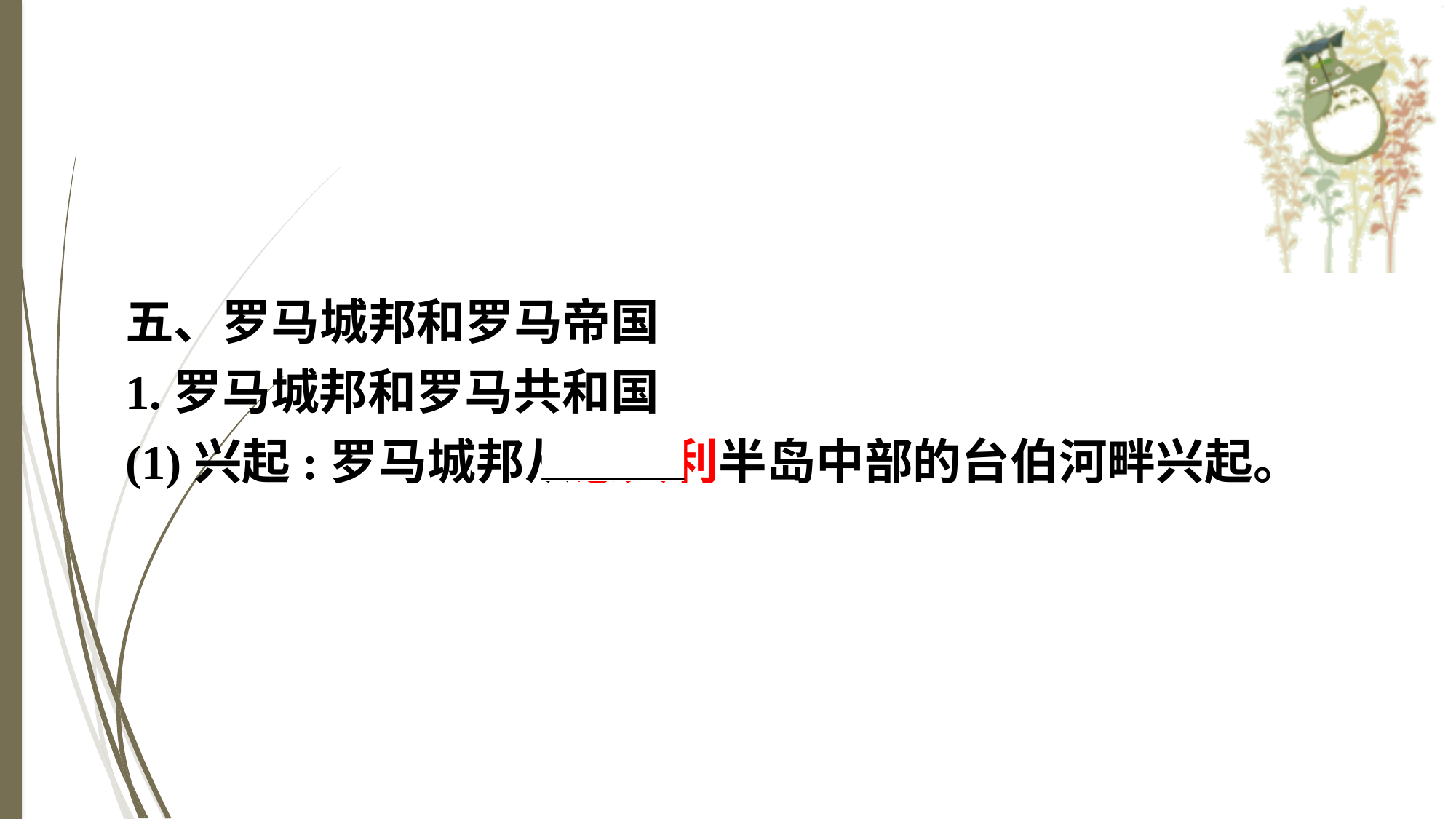

五、罗马城邦和罗马帝国
1.罗马城邦和罗马共和国
(1)兴起:罗马城邦从意大利半岛中部的台伯河畔兴起。